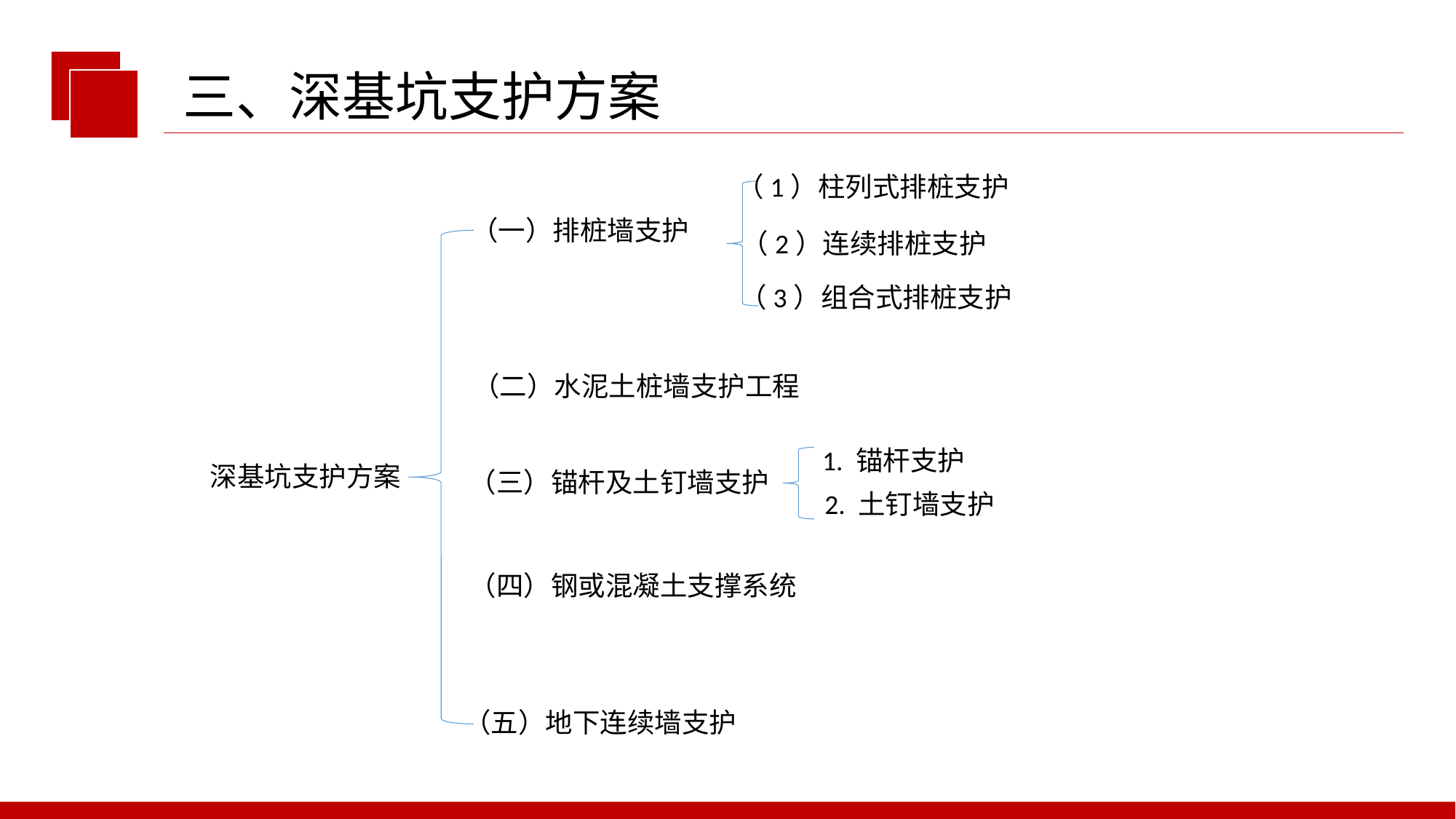

三、深基坑支护方案
（1）柱列式排桩支护

（一）排桩墙支护
（2）连续排桩支护

（3）组合式排桩支护
（二）水泥土桩墙支护工程
1. 锚杆支护

深基坑支护方案
（三）锚杆及土钉墙支护
2. 土钉墙支护
（四）钢或混凝土支撑系统
（五）地下连续墙支护